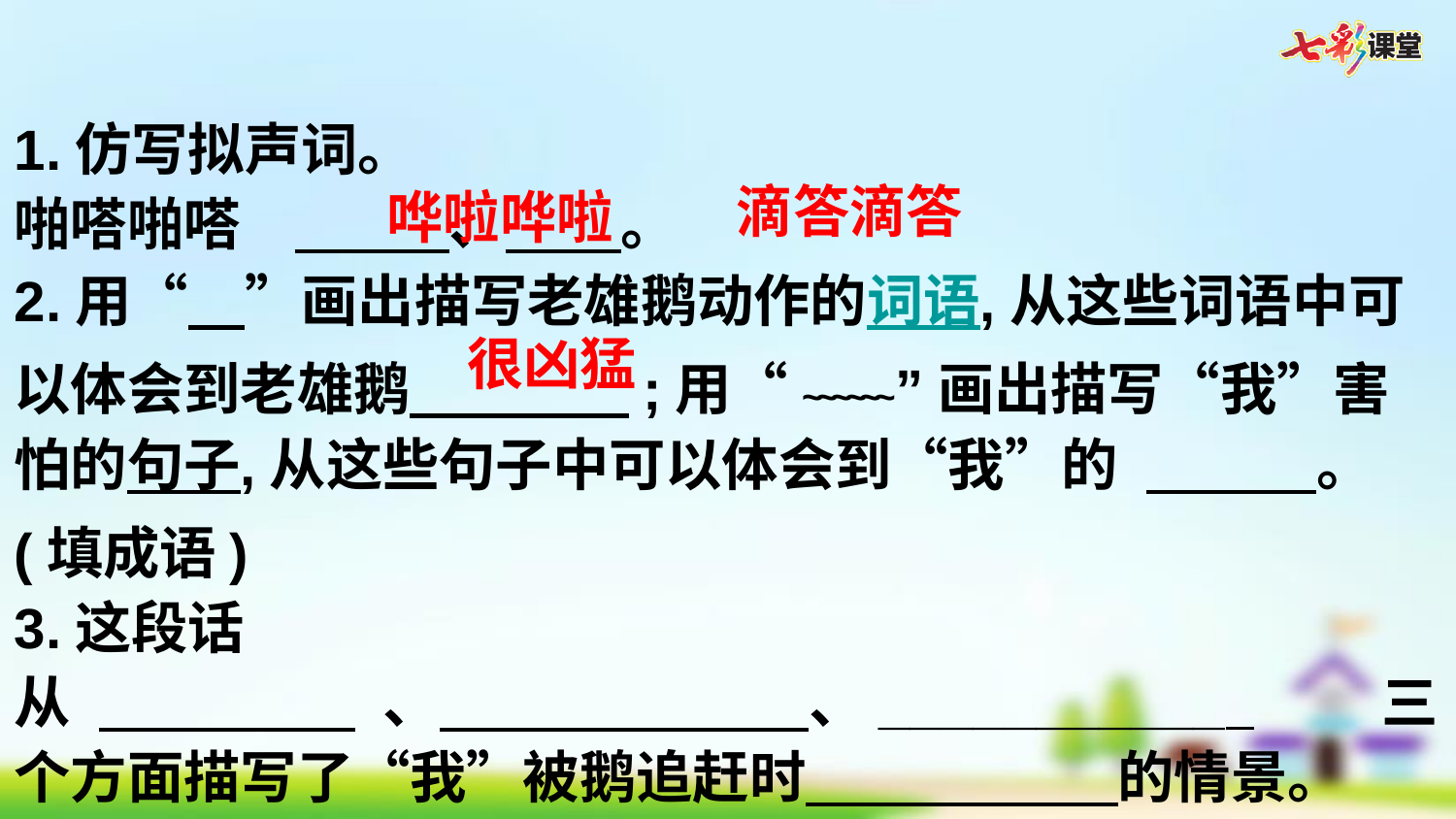

1.仿写拟声词。
啪嗒啪嗒               、         。
2.用“  ”画出描写老雄鹅动作的词语,从这些词语中可以体会到老雄鹅           ;用“~~~~~~”画出描写“我”害怕的句子,从这些句子中可以体会到“我”的       。(填成语)
3.这段话从           、             、___________     三个方面描写了“我”被鹅追赶时           的情景。
滴答滴答
哗啦哗啦
很凶猛